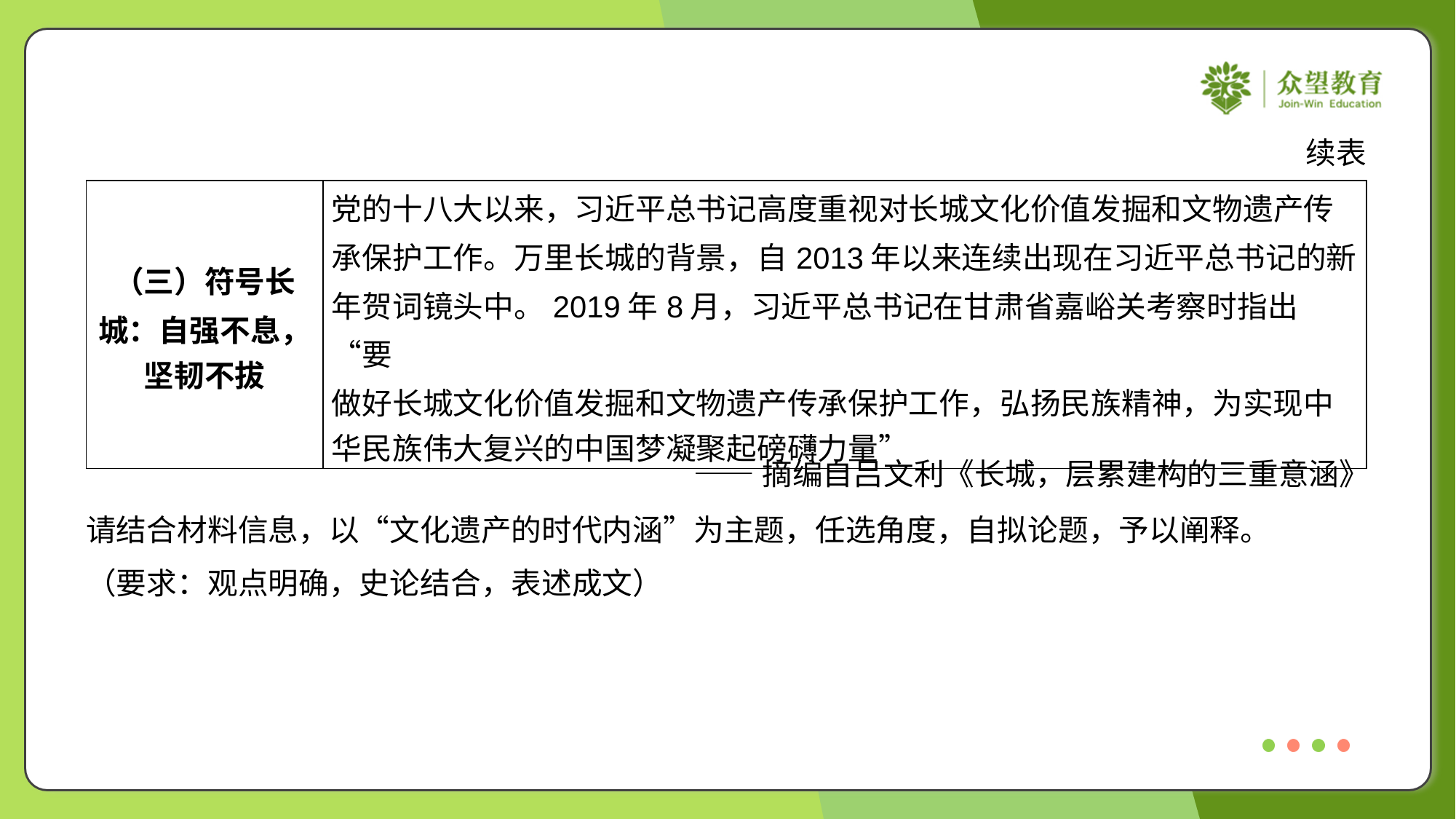

续表
| （三）符号长 城：自强不息， 坚韧不拔 | 党的十八大以来，习近平总书记高度重视对长城文化价值发掘和文物遗产传 承保护工作。万里长城的背景，自2013年以来连续出现在习近平总书记的新 年贺词镜头中。2019年8月，习近平总书记在甘肃省嘉峪关考察时指出“要 做好长城文化价值发掘和文物遗产传承保护工作，弘扬民族精神，为实现中 华民族伟大复兴的中国梦凝聚起磅礴力量” |
| --- | --- |
——摘编自吕文利《长城，层累建构的三重意涵》
请结合材料信息，以“文化遗产的时代内涵”为主题，任选角度，自拟论题，予以阐释。
（要求：观点明确，史论结合，表述成文）